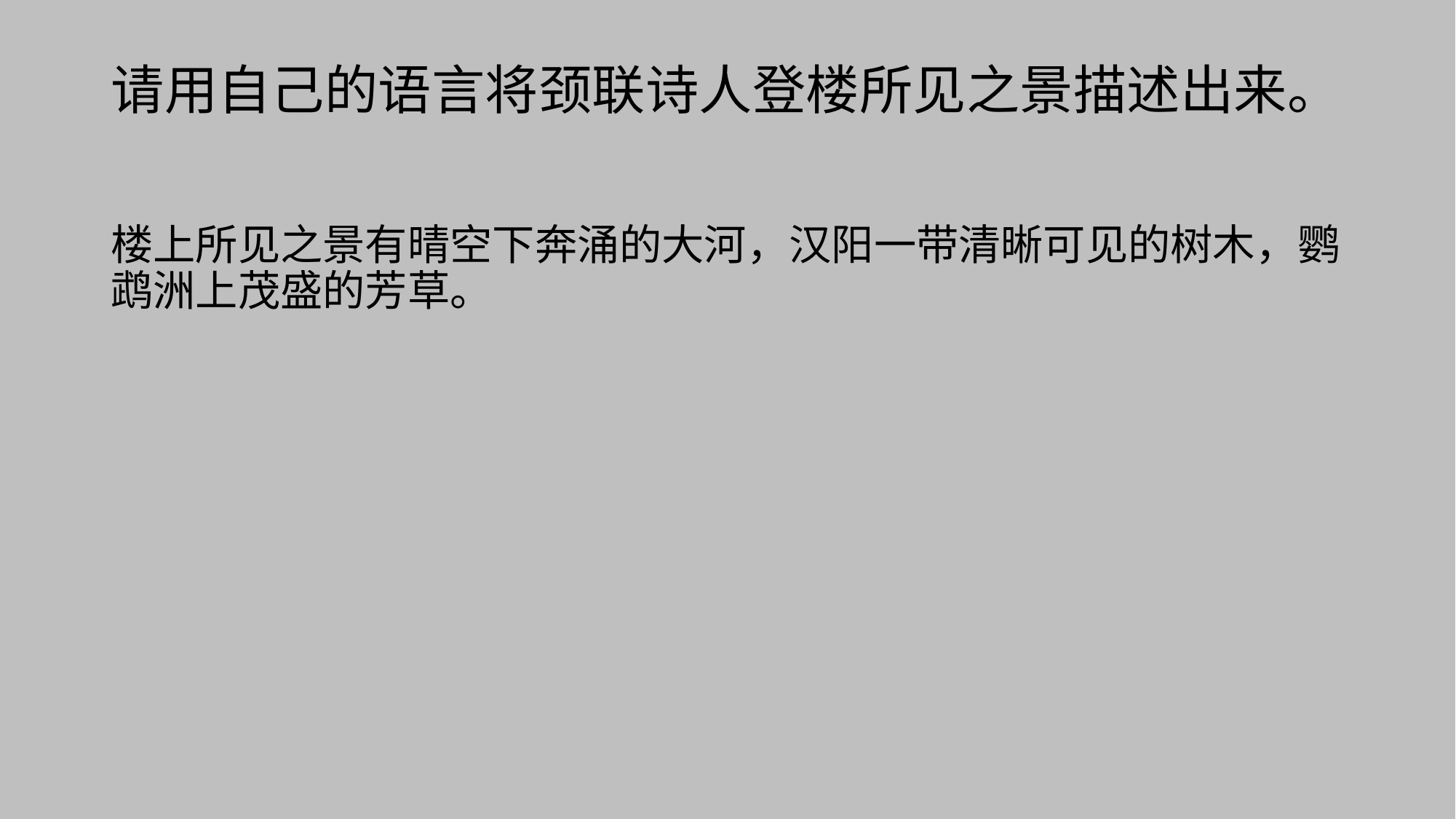

# 请用自己的语言将颈联诗人登楼所见之景描述出来。
楼上所见之景有晴空下奔涌的大河，汉阳一带清晰可见的树木，鹦鹉洲上茂盛的芳草。